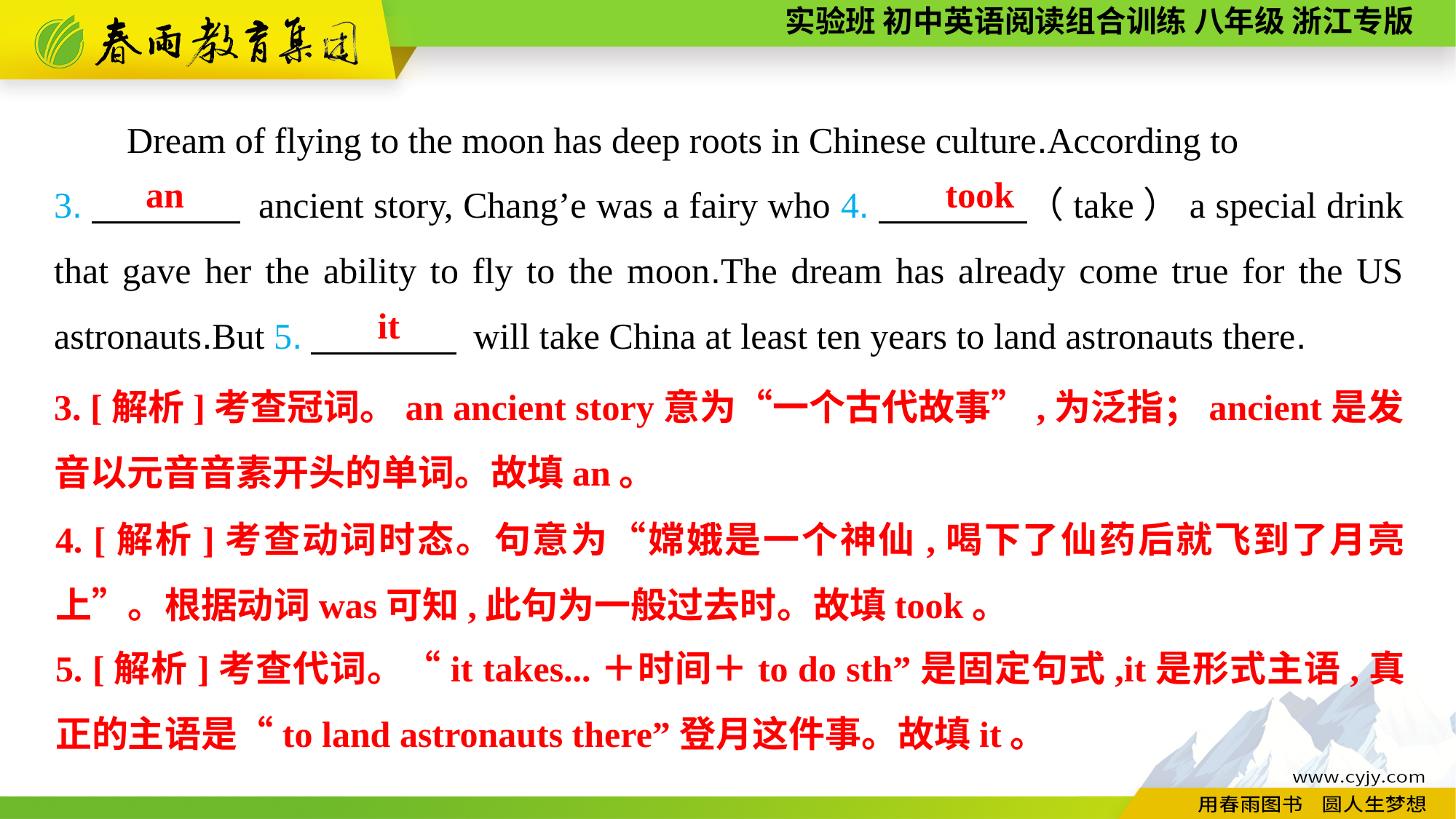

Dream of flying to the moon has deep roots in Chinese culture.According to
3.　　　　 ancient story, Chang’e was a fairy who 4.　　　　（take）a special drink that gave her the ability to fly to the moon.The dream has already come true for the US astronauts.But 5.　　　　 will take China at least ten years to land astronauts there.
took
an
it
3. [解析]考查冠词。an ancient story意为“一个古代故事”,为泛指；ancient是发音以元音音素开头的单词。故填an。
4. [解析]考查动词时态。句意为“嫦娥是一个神仙,喝下了仙药后就飞到了月亮上”。根据动词was可知,此句为一般过去时。故填took。
5. [解析]考查代词。“it takes...＋时间＋to do sth”是固定句式,it是形式主语,真正的主语是“to land astronauts there”登月这件事。故填it。